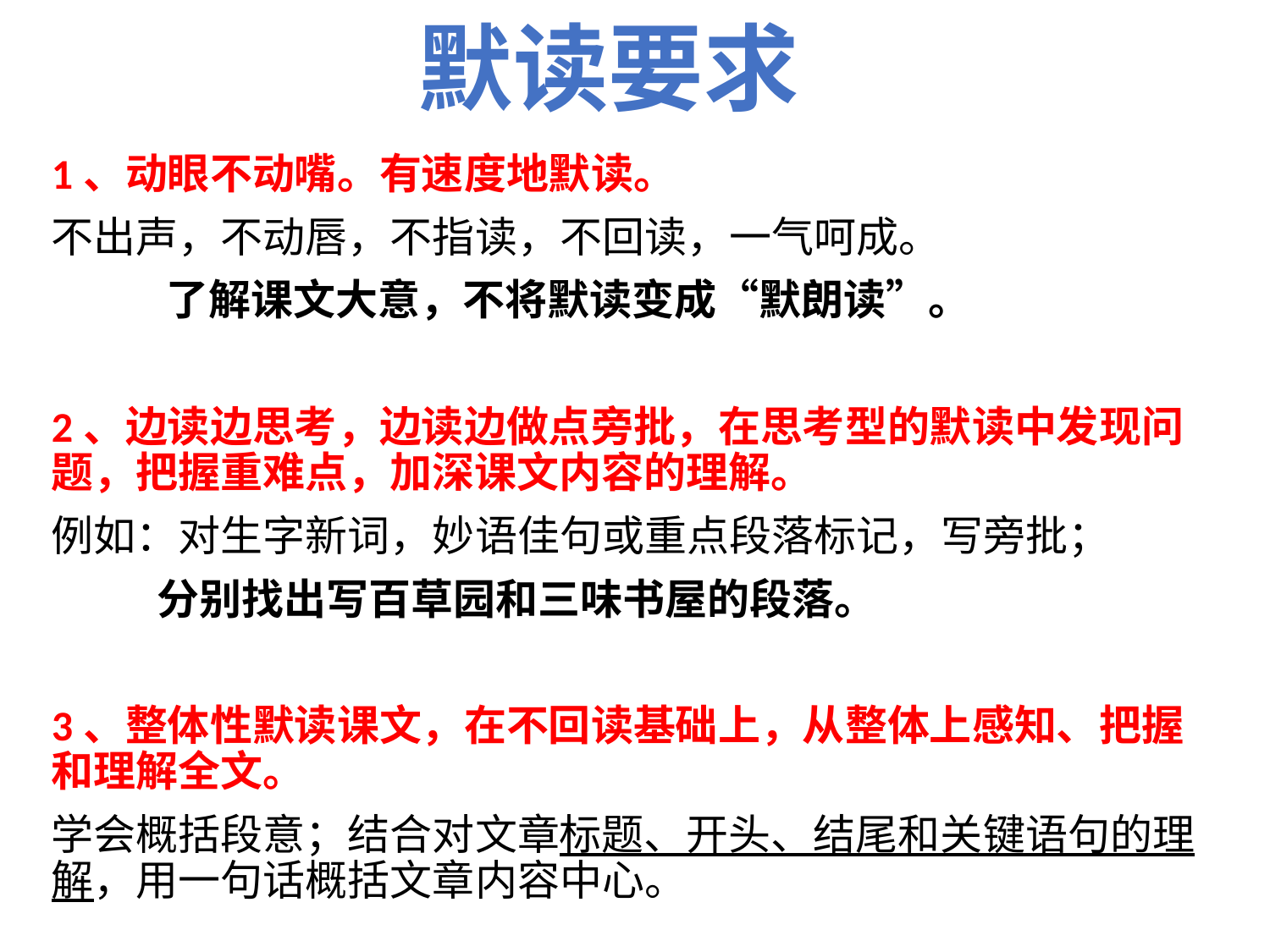

默读要求
1、动眼不动嘴。有速度地默读。
不出声，不动唇，不指读，不回读，一气呵成。
           了解课文大意，不将默读变成“默朗读”。

2、边读边思考，边读边做点旁批，在思考型的默读中发现问题，把握重难点，加深课文内容的理解。
例如：对生字新词，妙语佳句或重点段落标记，写旁批；
          分别找出写百草园和三味书屋的段落。

3、整体性默读课文，在不回读基础上，从整体上感知、把握和理解全文。
学会概括段意；结合对文章标题、开头、结尾和关键语句的理解，用一句话概括文章内容中心。